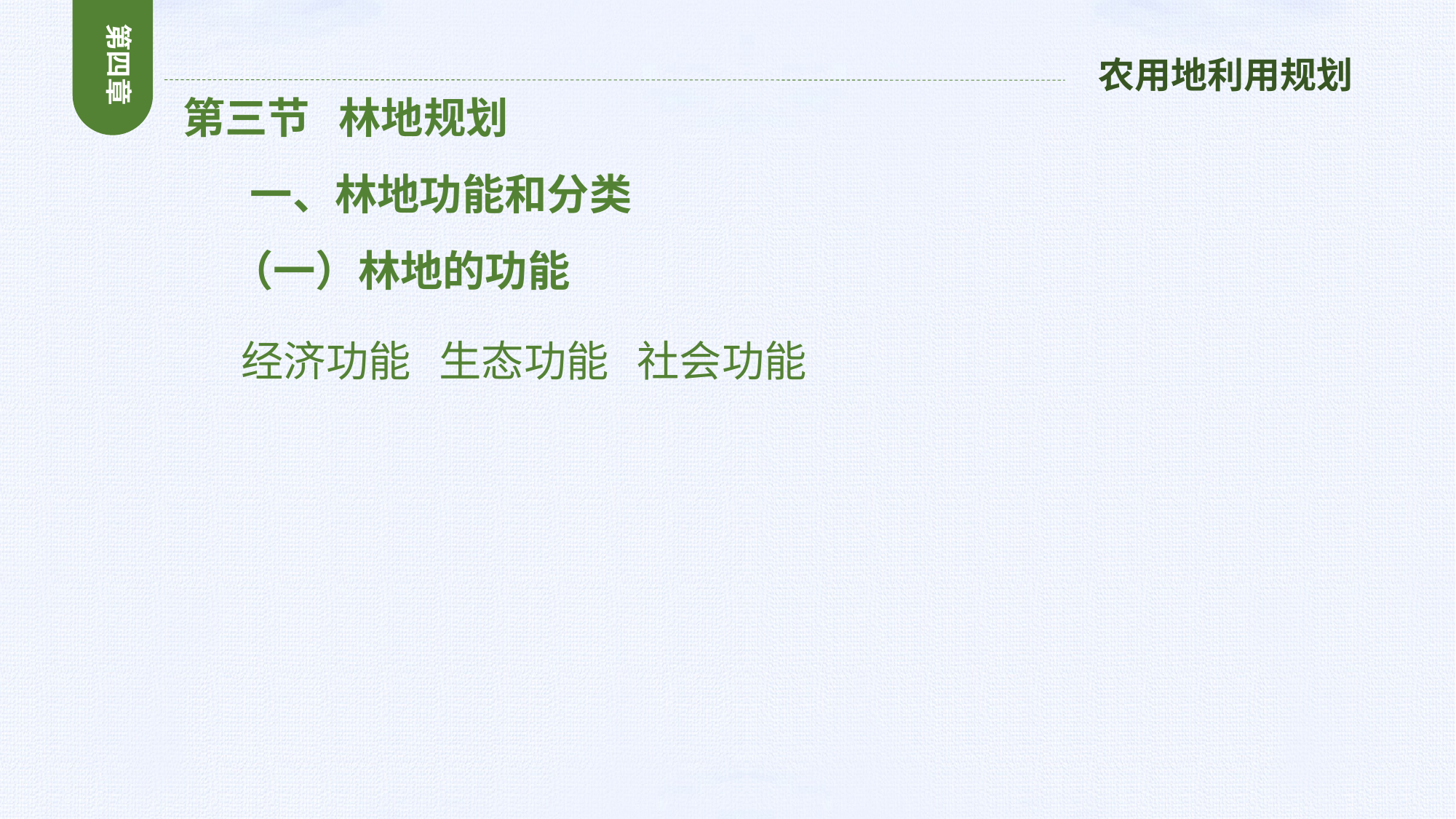

第四章
农用地利用规划
 第三节   林地规划
        一、林地功能和分类
      （一）林地的功能

          经济功能   生态功能   社会功能